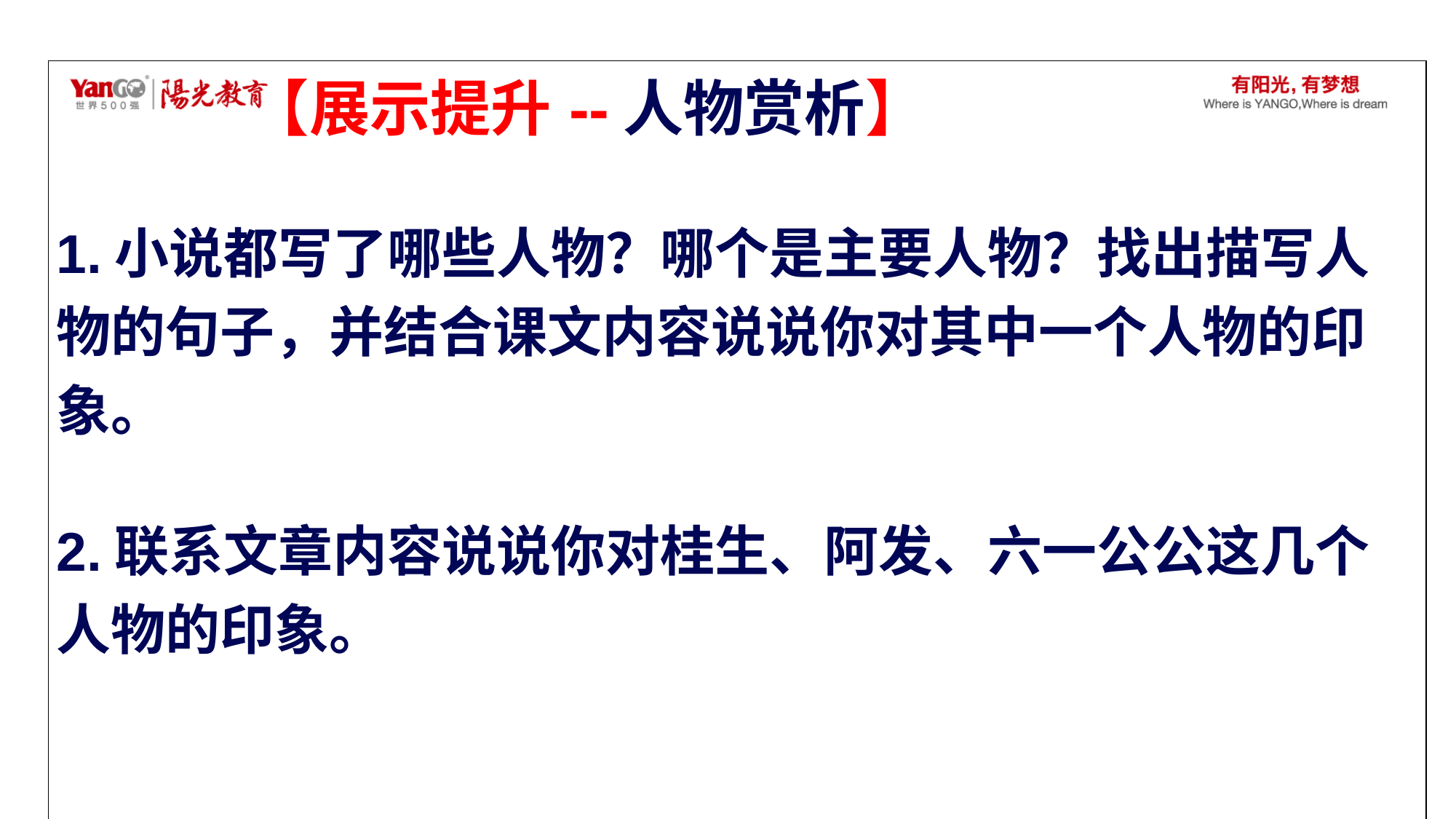

| 【展示提升--人物赏析】 1.小说都写了哪些人物？哪个是主要人物？找出描写人物的句子，并结合课文内容说说你对其中一个人物的印象。 2.联系文章内容说说你对桂生、阿发、六一公公这几个人物的印象。 |
| --- |